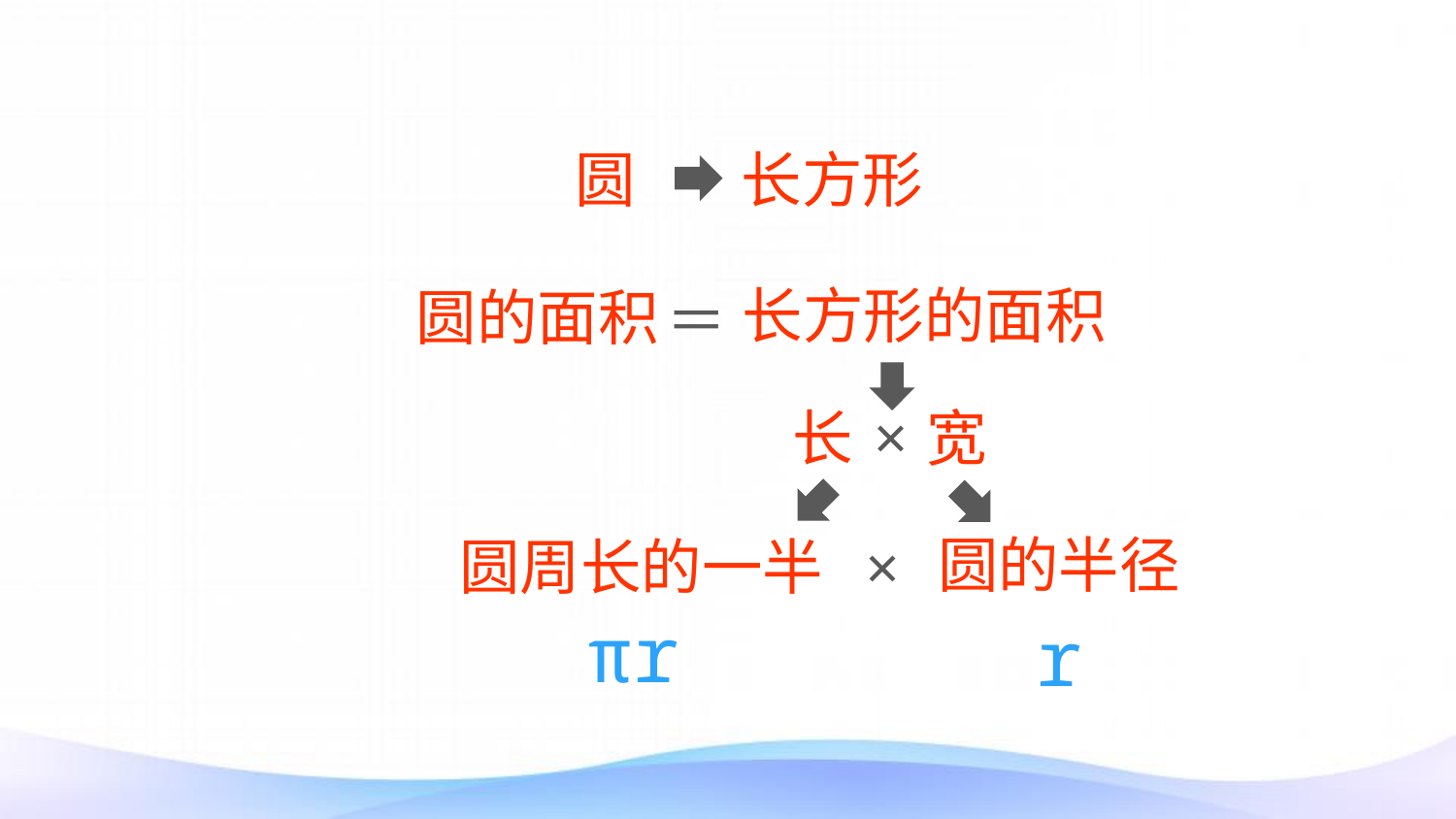

圆
长方形

长方形的面积
圆的面积
＝

长
×
宽

圆的半径
圆周长的一半
×
πr
r